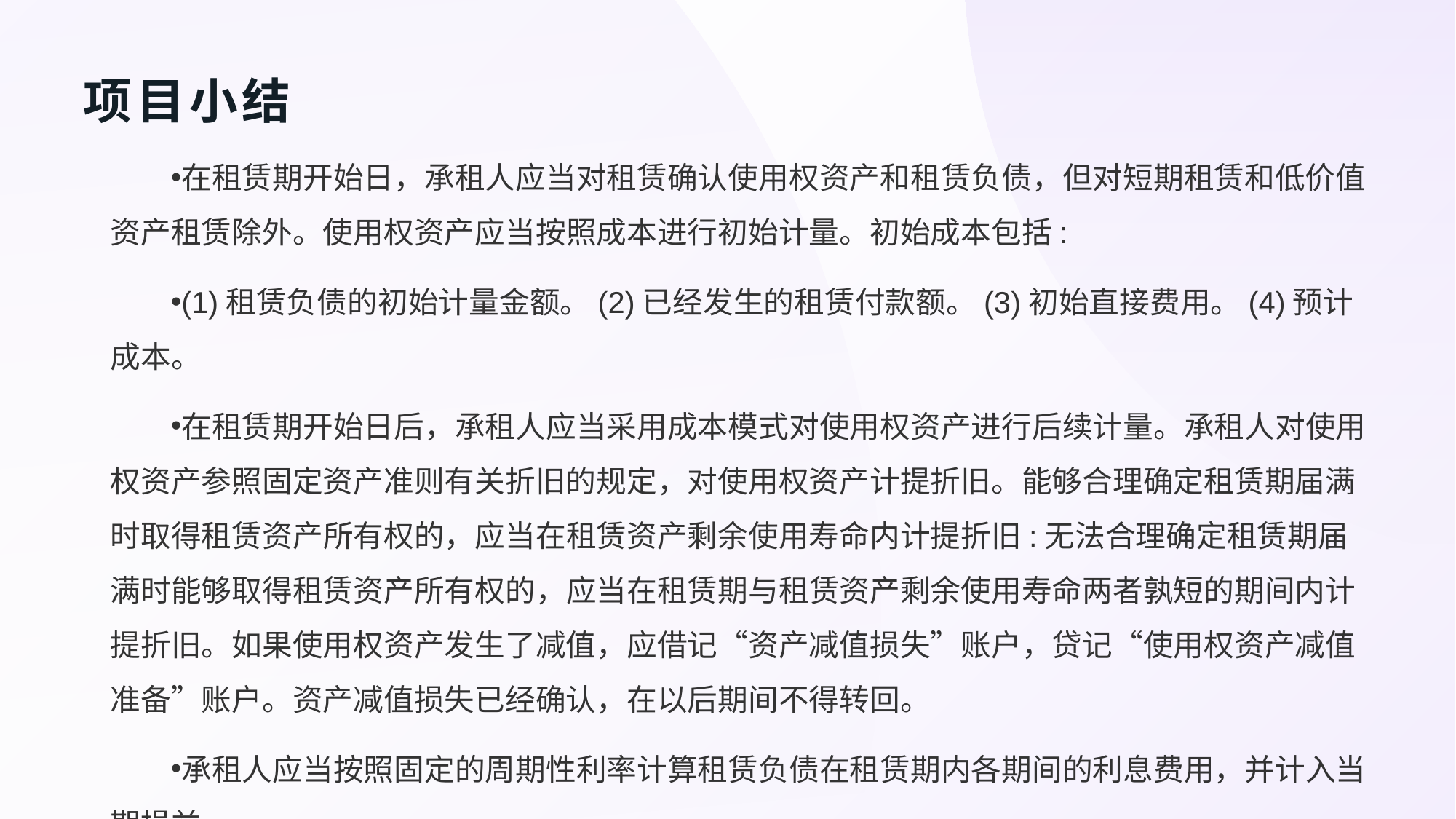

# 项目小结
在租赁期开始日，承租人应当对租赁确认使用权资产和租赁负债，但对短期租赁和低价值资产租赁除外。使用权资产应当按照成本进行初始计量。初始成本包括:
(1)租赁负债的初始计量金额。(2)已经发生的租赁付款额。(3)初始直接费用。(4)预计成本。
在租赁期开始日后，承租人应当采用成本模式对使用权资产进行后续计量。承租人对使用权资产参照固定资产准则有关折旧的规定，对使用权资产计提折旧。能够合理确定租赁期届满时取得租赁资产所有权的，应当在租赁资产剩余使用寿命内计提折旧:无法合理确定租赁期届满时能够取得租赁资产所有权的，应当在租赁期与租赁资产剩余使用寿命两者孰短的期间内计提折旧。如果使用权资产发生了减值，应借记“资产减值损失”账户，贷记“使用权资产减值准备”账户。资产减值损失已经确认，在以后期间不得转回。
承租人应当按照固定的周期性利率计算租赁负债在租赁期内各期间的利息费用，并计入当期损益。